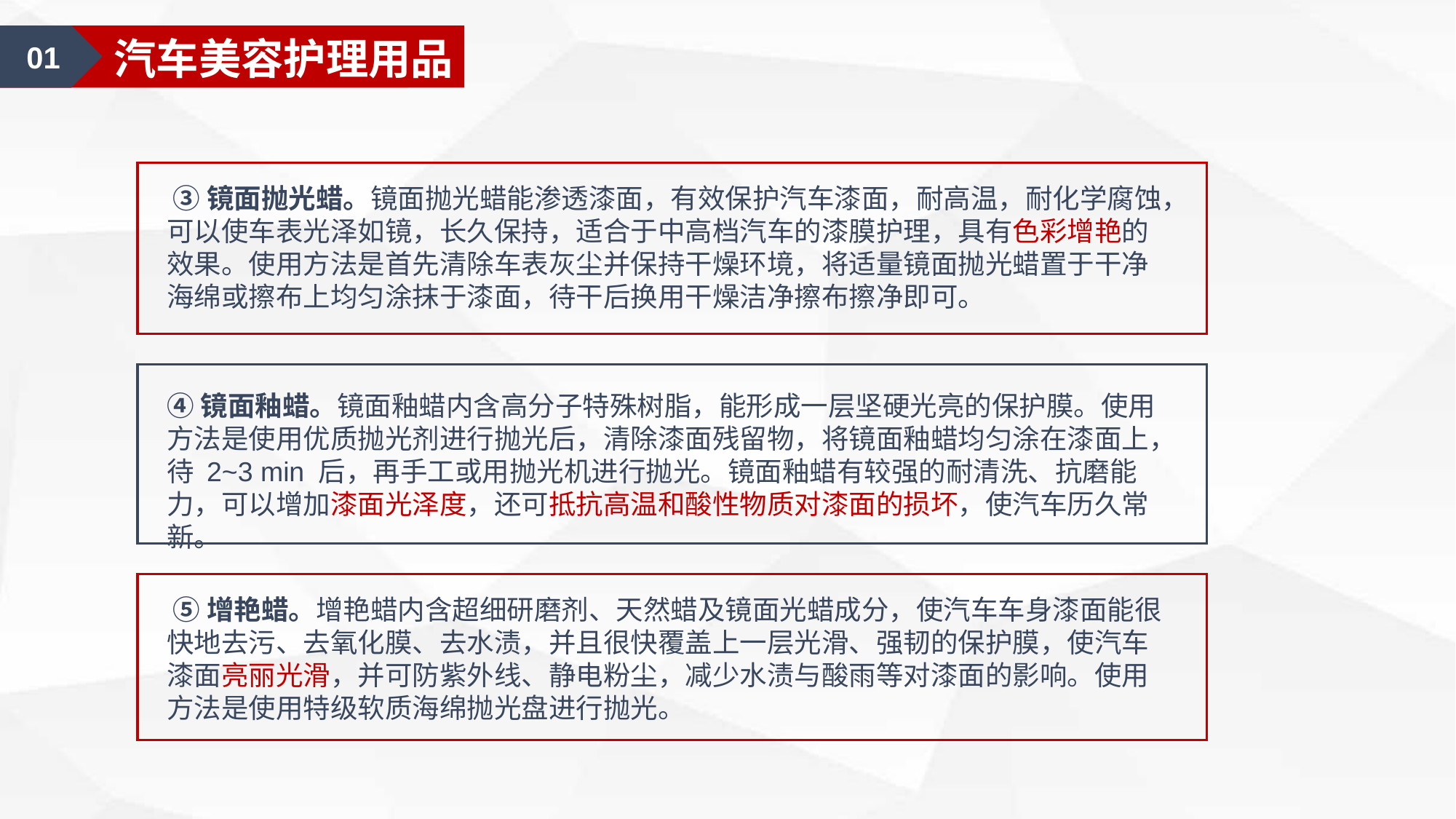

01
汽车美容认知

01
汽车美容护理用品

 ③镜面抛光蜡。镜面抛光蜡能渗透漆面，有效保护汽车漆面，耐高温，耐化学腐蚀，可以使车表光泽如镜，长久保持，适合于中高档汽车的漆膜护理，具有色彩增艳的效果。使用方法是首先清除车表灰尘并保持干燥环境，将适量镜面抛光蜡置于干净海绵或擦布上均匀涂抹于漆面，待干后换用干燥洁净擦布擦净即可。

④镜面釉蜡。镜面釉蜡内含高分子特殊树脂，能形成一层坚硬光亮的保护膜。使用方法是使用优质抛光剂进行抛光后，清除漆面残留物，将镜面釉蜡均匀涂在漆面上，待 2~3 min 后，再手工或用抛光机进行抛光。镜面釉蜡有较强的耐清洗、抗磨能力，可以增加漆面光泽度，还可抵抗高温和酸性物质对漆面的损坏，使汽车历久常新。

 ⑤增艳蜡。增艳蜡内含超细研磨剂、天然蜡及镜面光蜡成分，使汽车车身漆面能很快地去污、去氧化膜、去水渍，并且很快覆盖上一层光滑、强韧的保护膜，使汽车漆面亮丽光滑，并可防紫外线、静电粉尘，减少水渍与酸雨等对漆面的影响。使用方法是使用特级软质海绵抛光盘进行抛光。